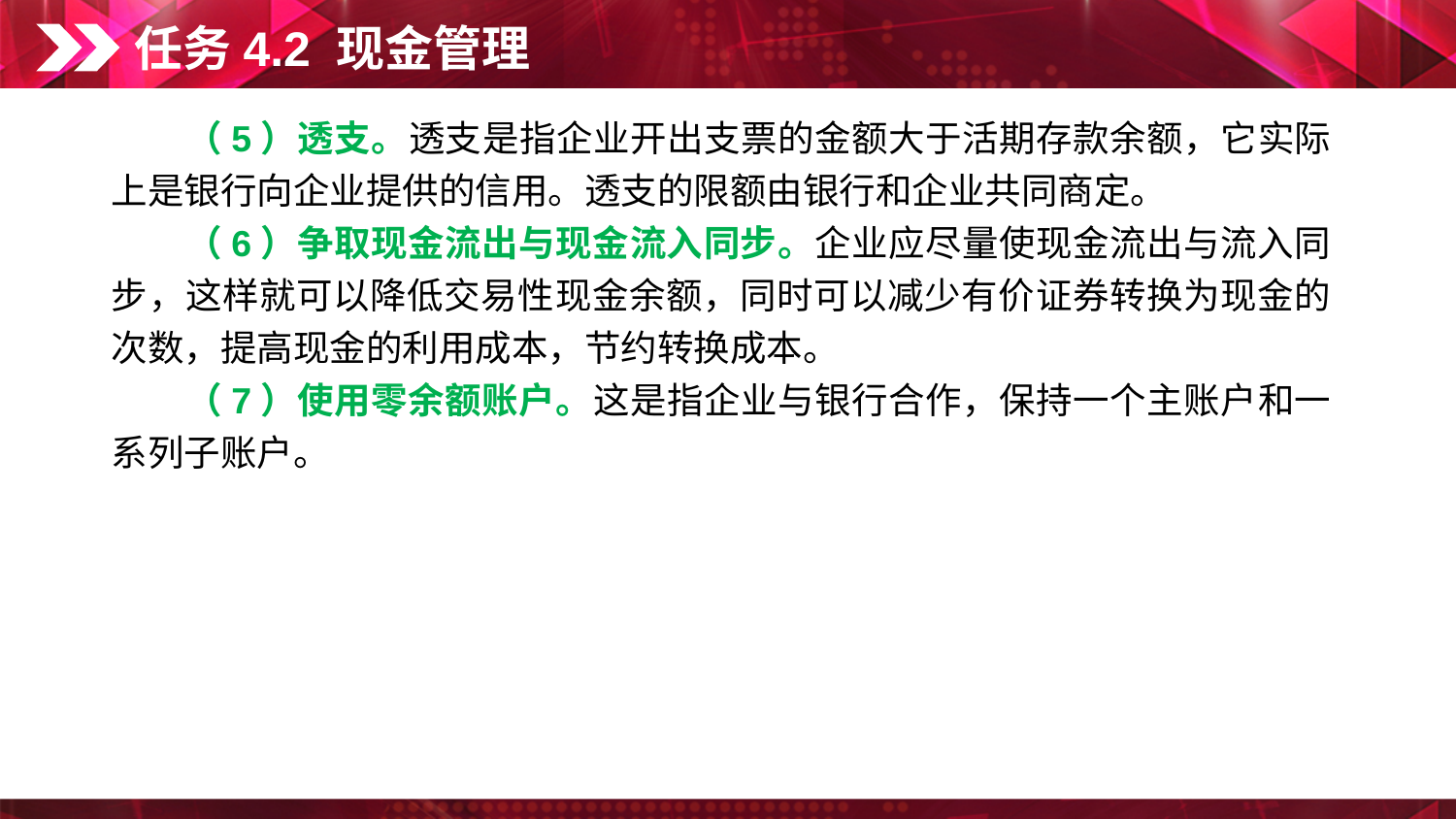

任务4.2 现金管理

　　（5）透支。透支是指企业开出支票的金额大于活期存款余额，它实际上是银行向企业提供的信用。透支的限额由银行和企业共同商定。
　　（6）争取现金流出与现金流入同步。企业应尽量使现金流出与流入同步，这样就可以降低交易性现金余额，同时可以减少有价证券转换为现金的次数，提高现金的利用成本，节约转换成本。
　　（7）使用零余额账户。这是指企业与银行合作，保持一个主账户和一系列子账户。